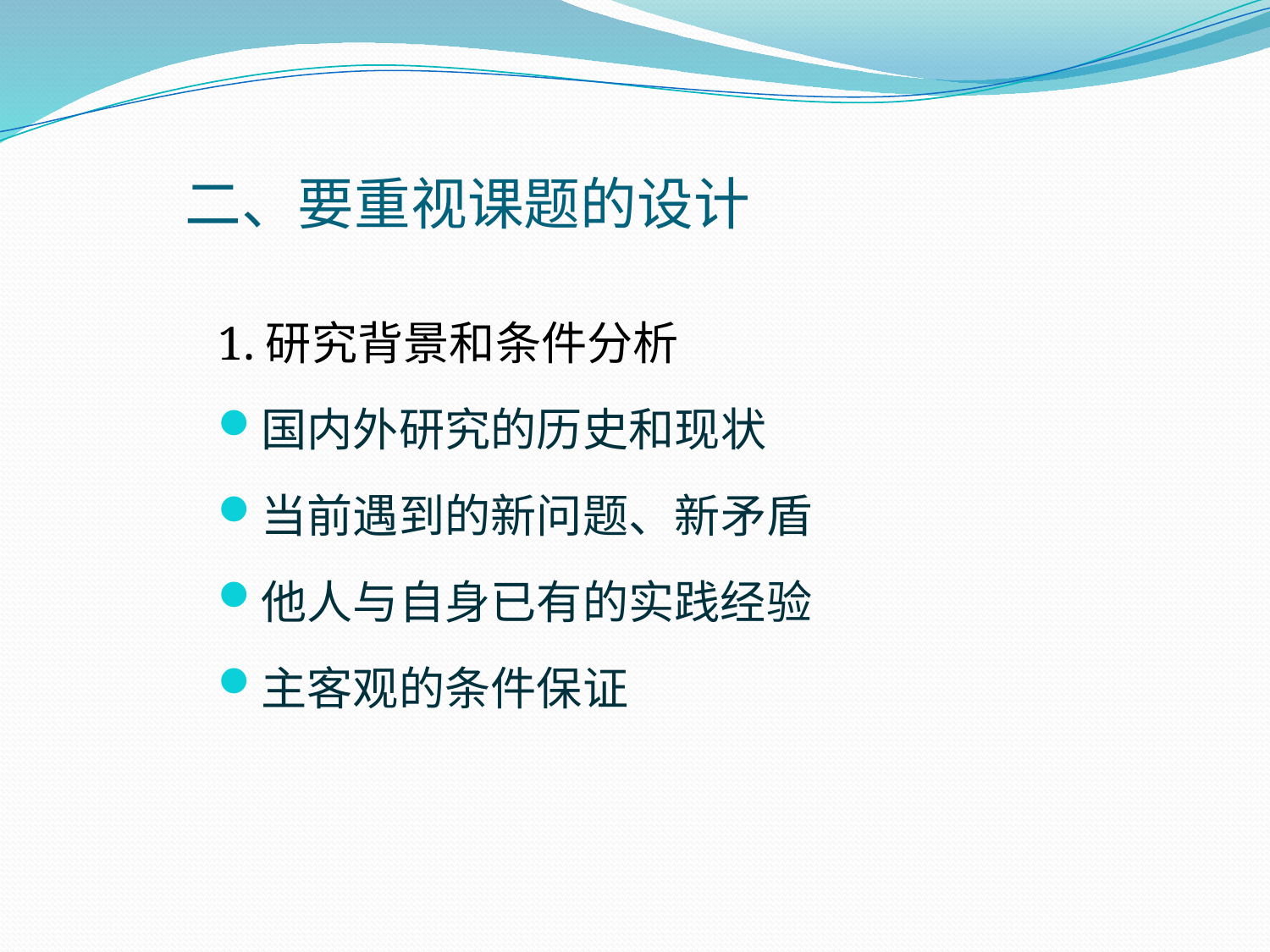

# 二、要重视课题的设计
1.研究背景和条件分析
国内外研究的历史和现状
当前遇到的新问题、新矛盾
他人与自身已有的实践经验
主客观的条件保证